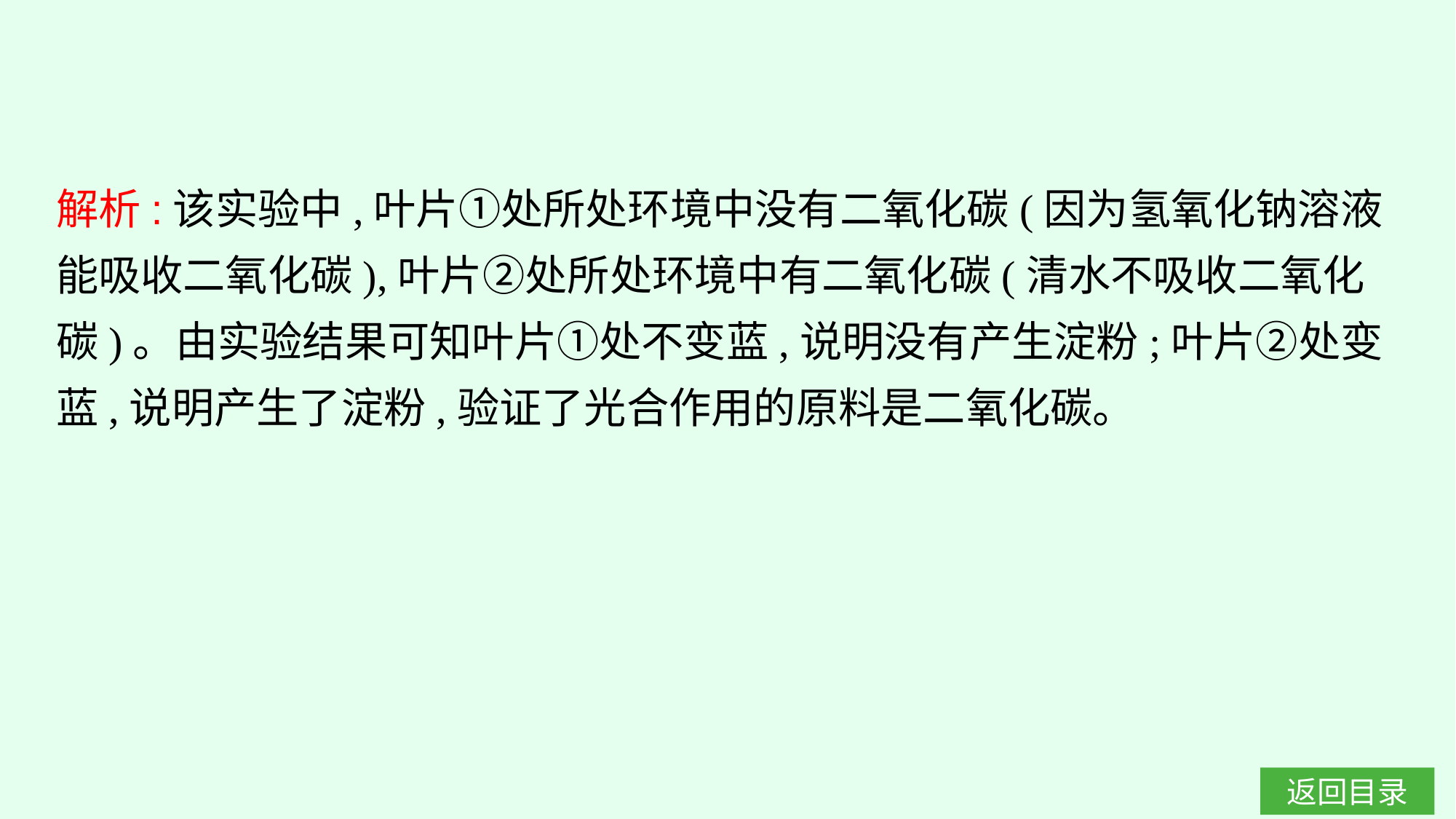

解析:该实验中,叶片①处所处环境中没有二氧化碳(因为氢氧化钠溶液能吸收二氧化碳),叶片②处所处环境中有二氧化碳(清水不吸收二氧化碳)。由实验结果可知叶片①处不变蓝,说明没有产生淀粉;叶片②处变蓝,说明产生了淀粉,验证了光合作用的原料是二氧化碳。